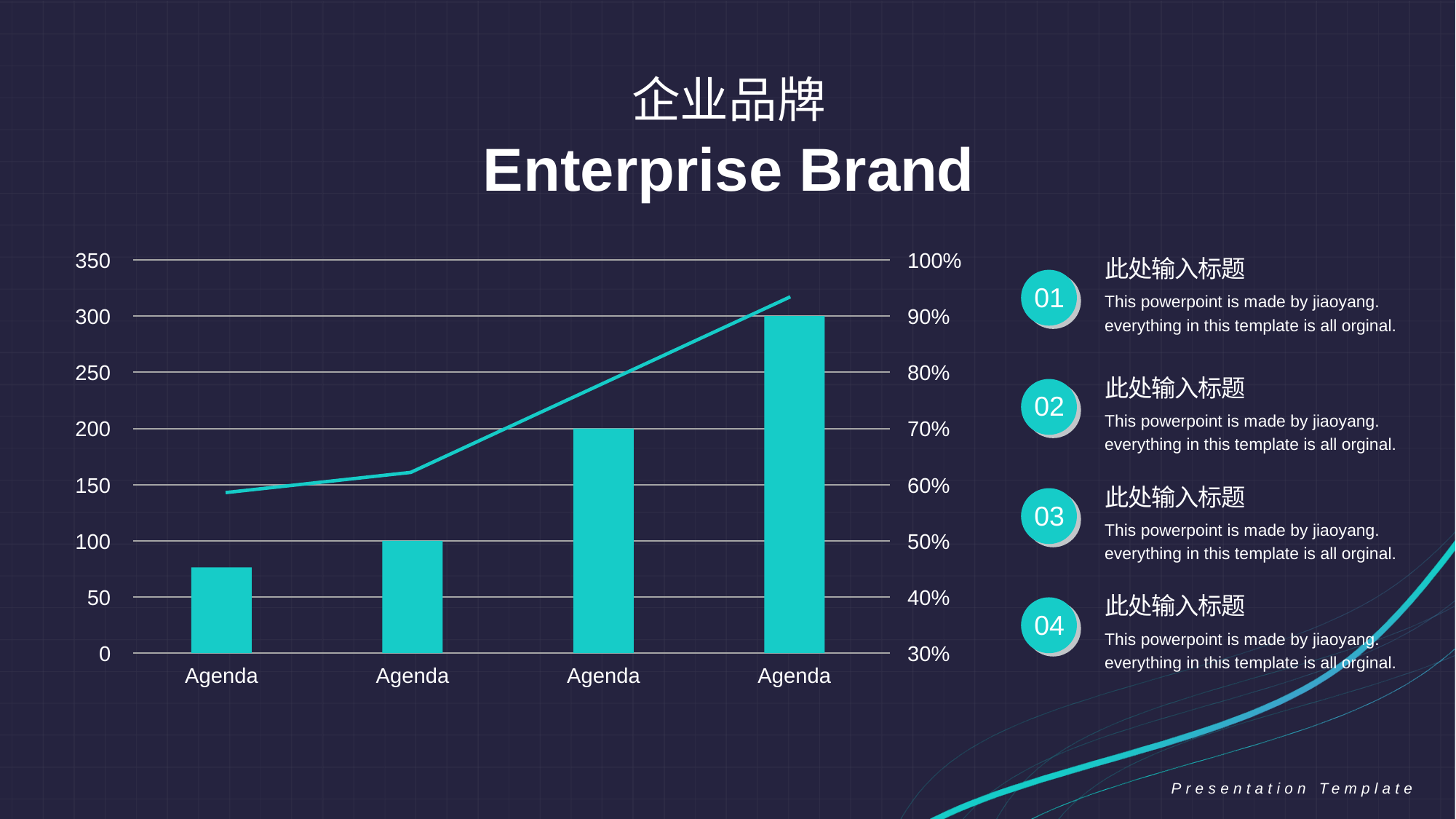

企业品牌
Enterprise Brand

350
100%
300
90%

250
80%
200
70%

150
60%
100
50%

50
40%
0
30%
Agenda
Agenda
Agenda
Agenda
此处输入标题

01
This powerpoint is made by jiaoyang. everything in this template is all orginal.
此处输入标题

02
This powerpoint is made by jiaoyang. everything in this template is all orginal.
此处输入标题

03
This powerpoint is made by jiaoyang. everything in this template is all orginal.
此处输入标题

04
This powerpoint is made by jiaoyang. everything in this template is all orginal.

Presentation Template